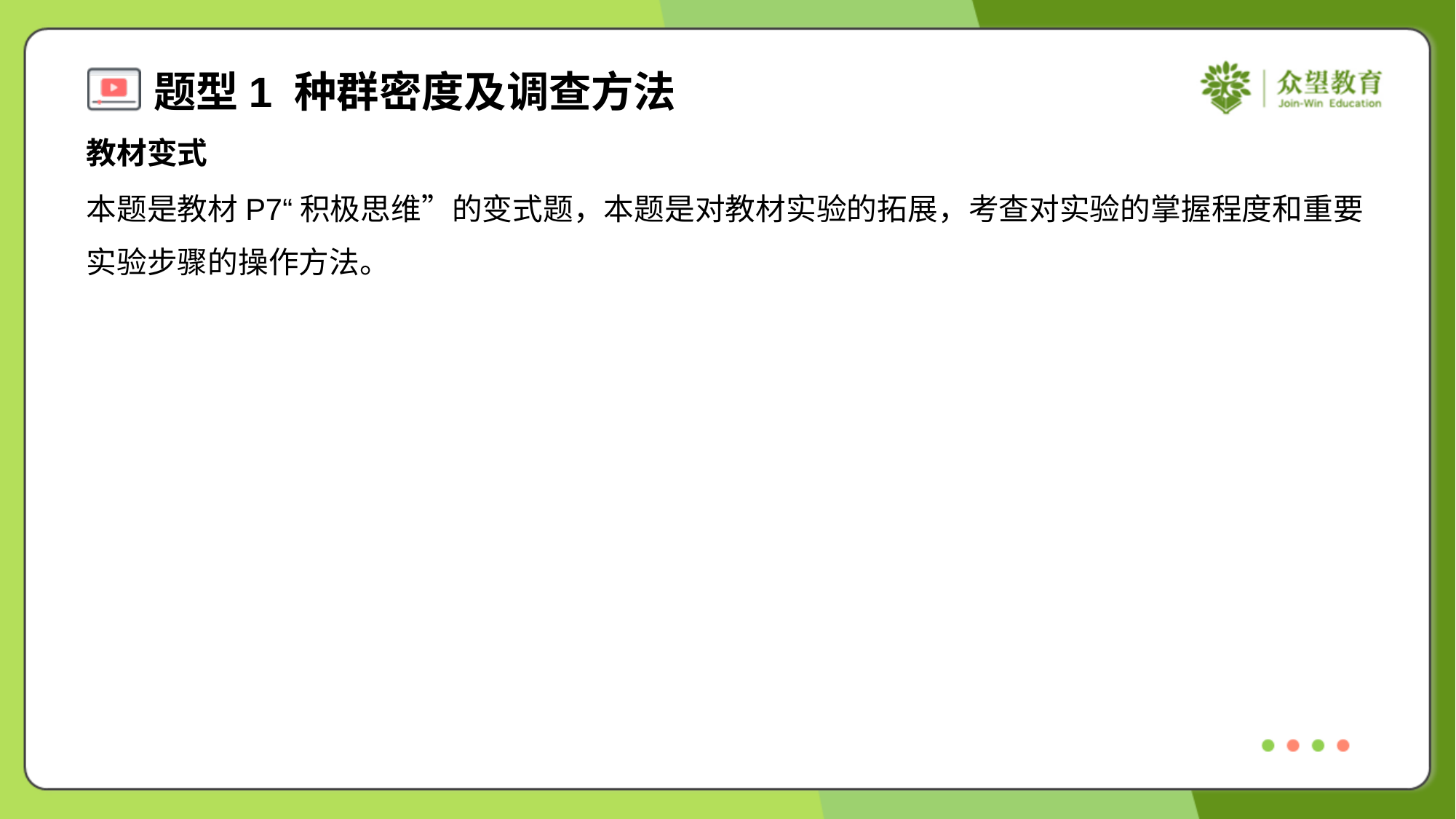

教材变式
本题是教材P7“积极思维”的变式题，本题是对教材实验的拓展，考查对实验的掌握程度和重要
实验步骤的操作方法。